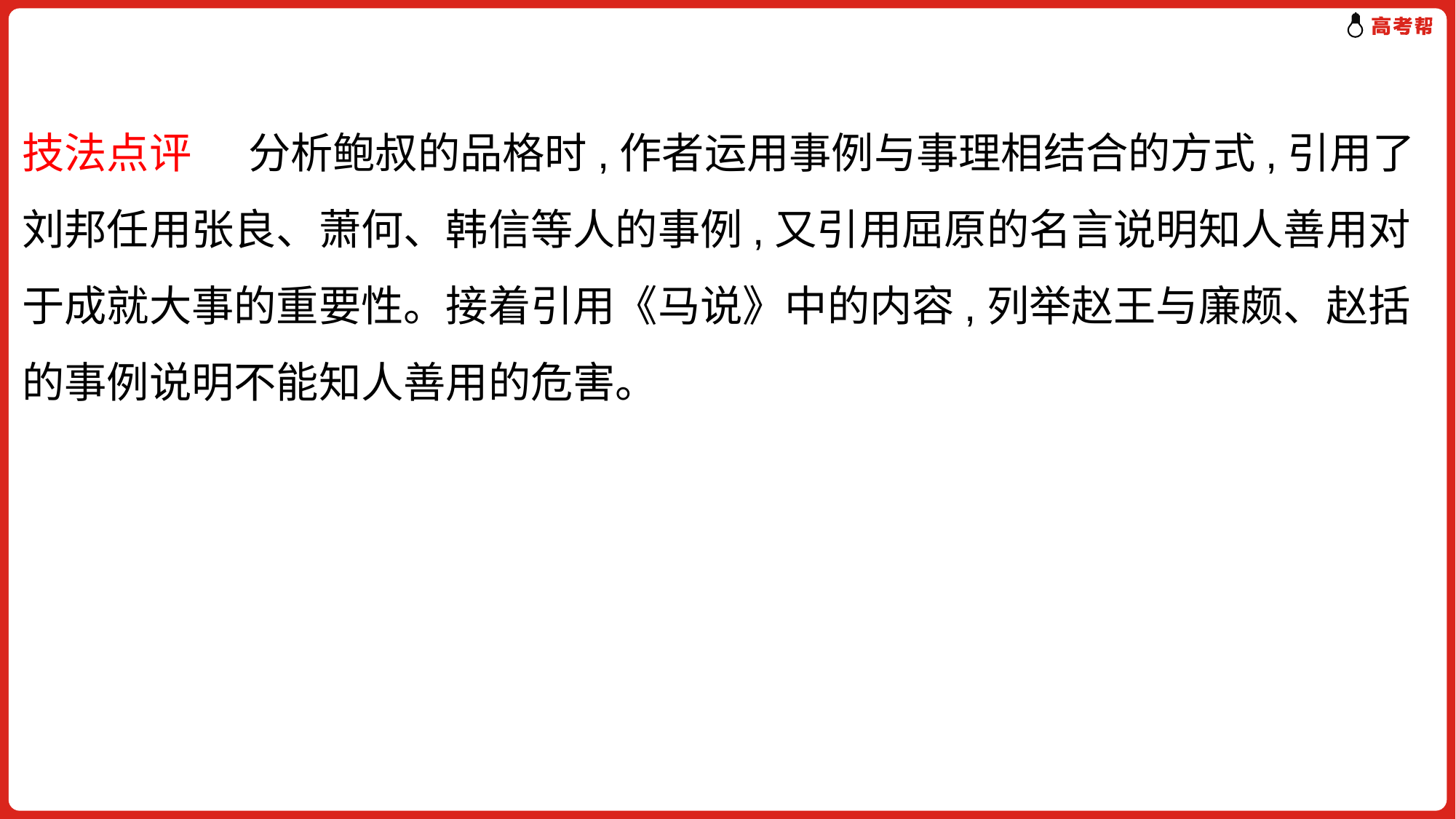

技法点评      分析鲍叔的品格时,作者运用事例与事理相结合的方式,引用了刘邦任用张良、萧何、韩信等人的事例,又引用屈原的名言说明知人善用对于成就大事的重要性。接着引用《马说》中的内容,列举赵王与廉颇、赵括的事例说明不能知人善用的危害。